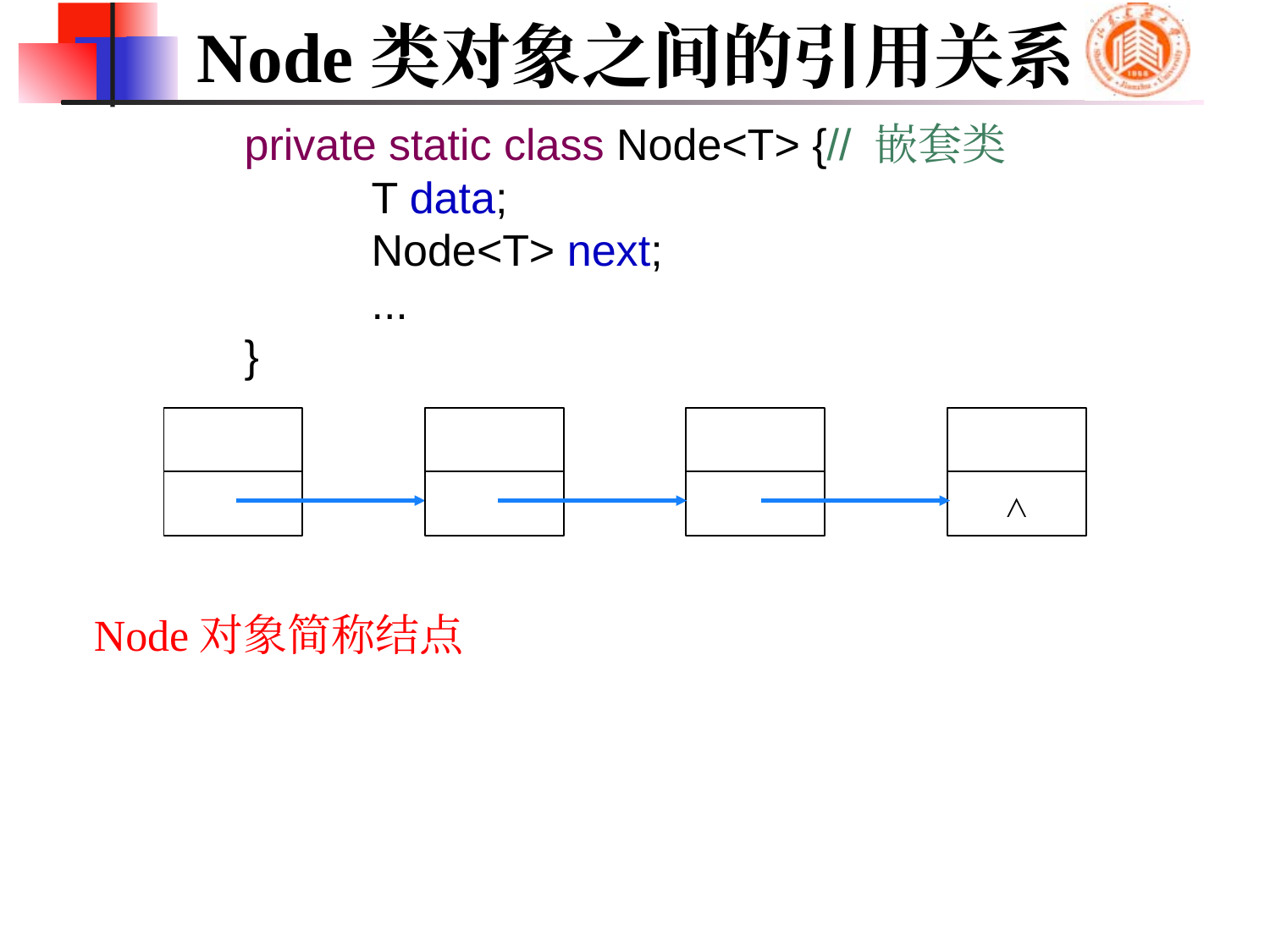

# Node类对象之间的引用关系
private static class Node<T> {// 嵌套类
	T data;
	Node<T> next;
	...
}

∧

Node对象简称结点